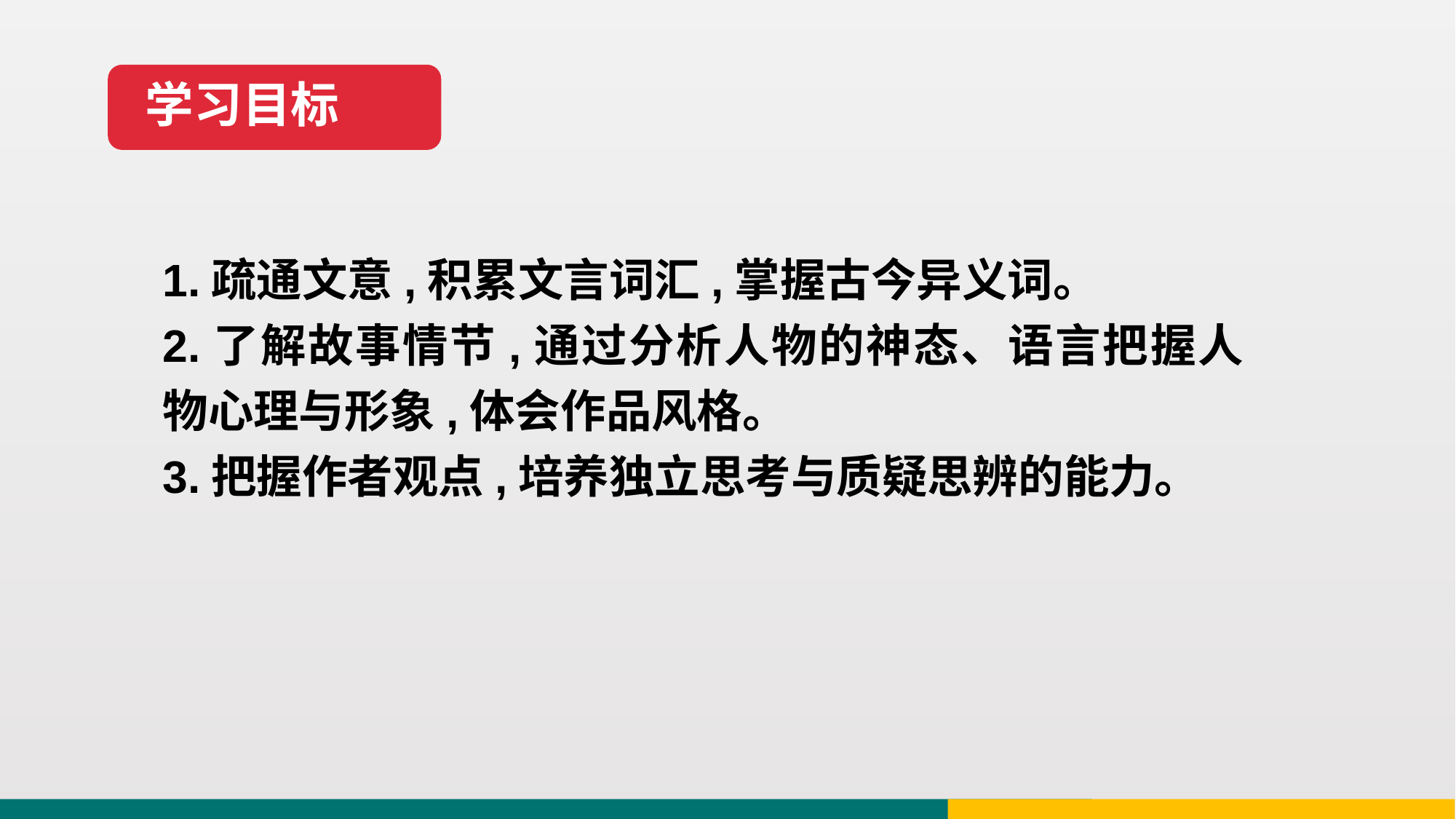

学习目标
1.疏通文意,积累文言词汇,掌握古今异义词。
2.了解故事情节,通过分析人物的神态、语言把握人物心理与形象,体会作品风格。
3.把握作者观点,培养独立思考与质疑思辨的能力。